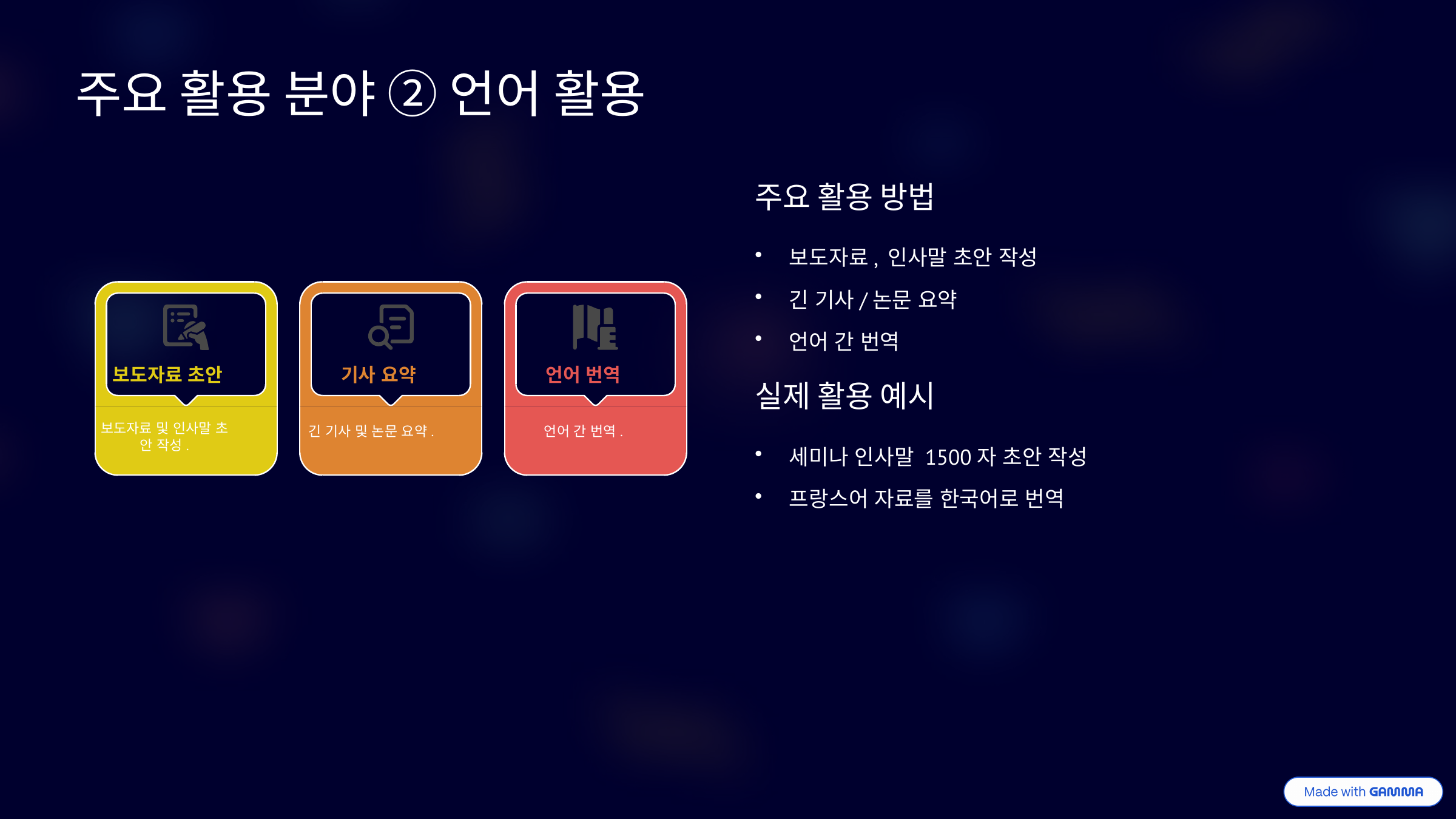

주요 활용 분야 ② 언어 활용
주요 활용 방법
보도자료, 인사말 초안 작성
긴 기사/논문 요약

언어 간 번역
보도자료 초안
기사 요약
언어 번역
실제 활용 예시

보도자료 및 인사말 초
안 작성.
긴 기사 및 논문 요약.
언어 간 번역.
세미나 인사말 1500자 초안 작성
프랑스어 자료를 한국어로 번역